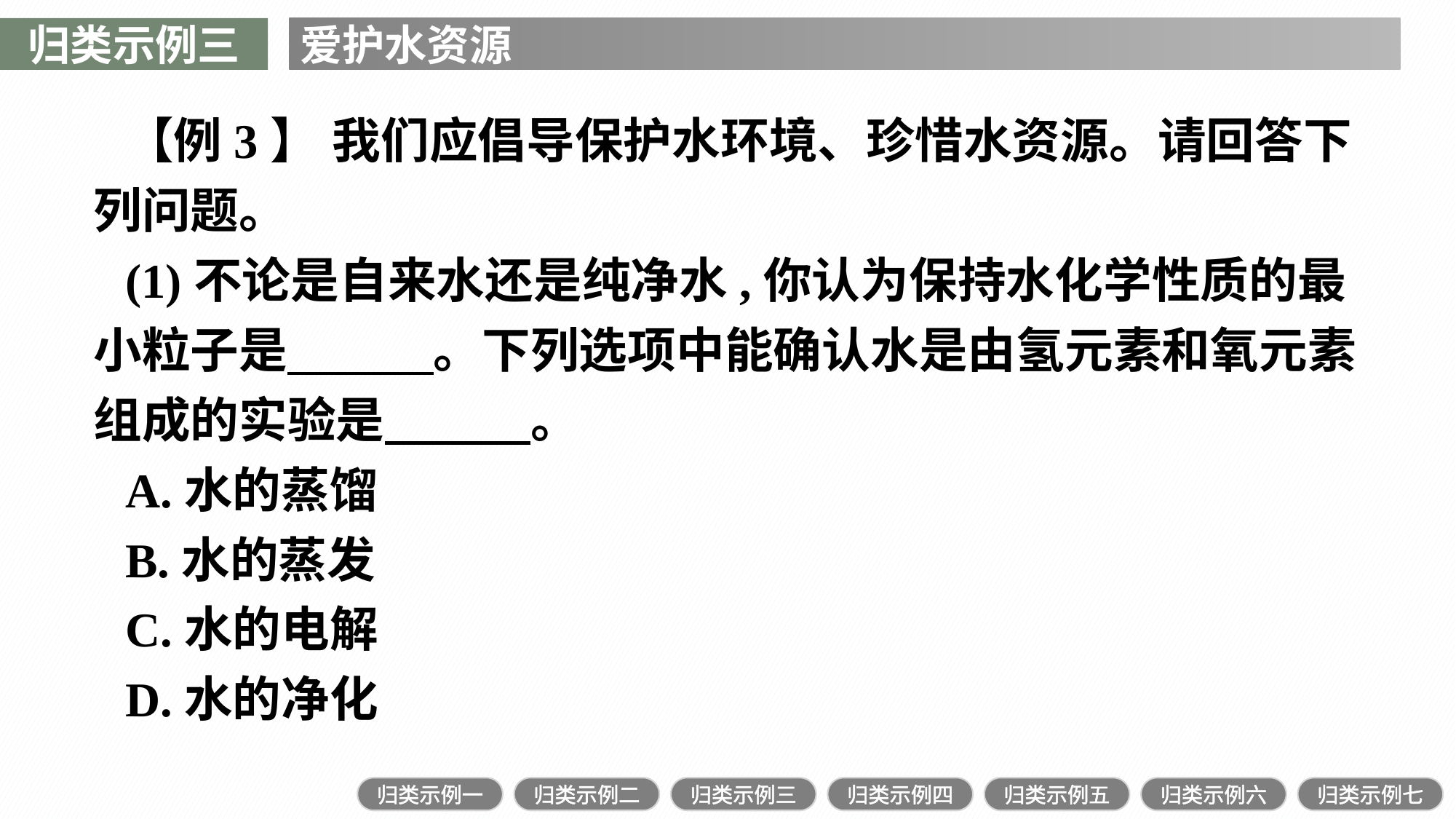

归类示例三
爱护水资源

【例3】 我们应倡导保护水环境、珍惜水资源。请回答下列问题。
(1)不论是自来水还是纯净水,你认为保持水化学性质的最小粒子是　　　。下列选项中能确认水是由氢元素和氧元素组成的实验是　　　。
A.水的蒸馏
B.水的蒸发
C.水的电解
D.水的净化